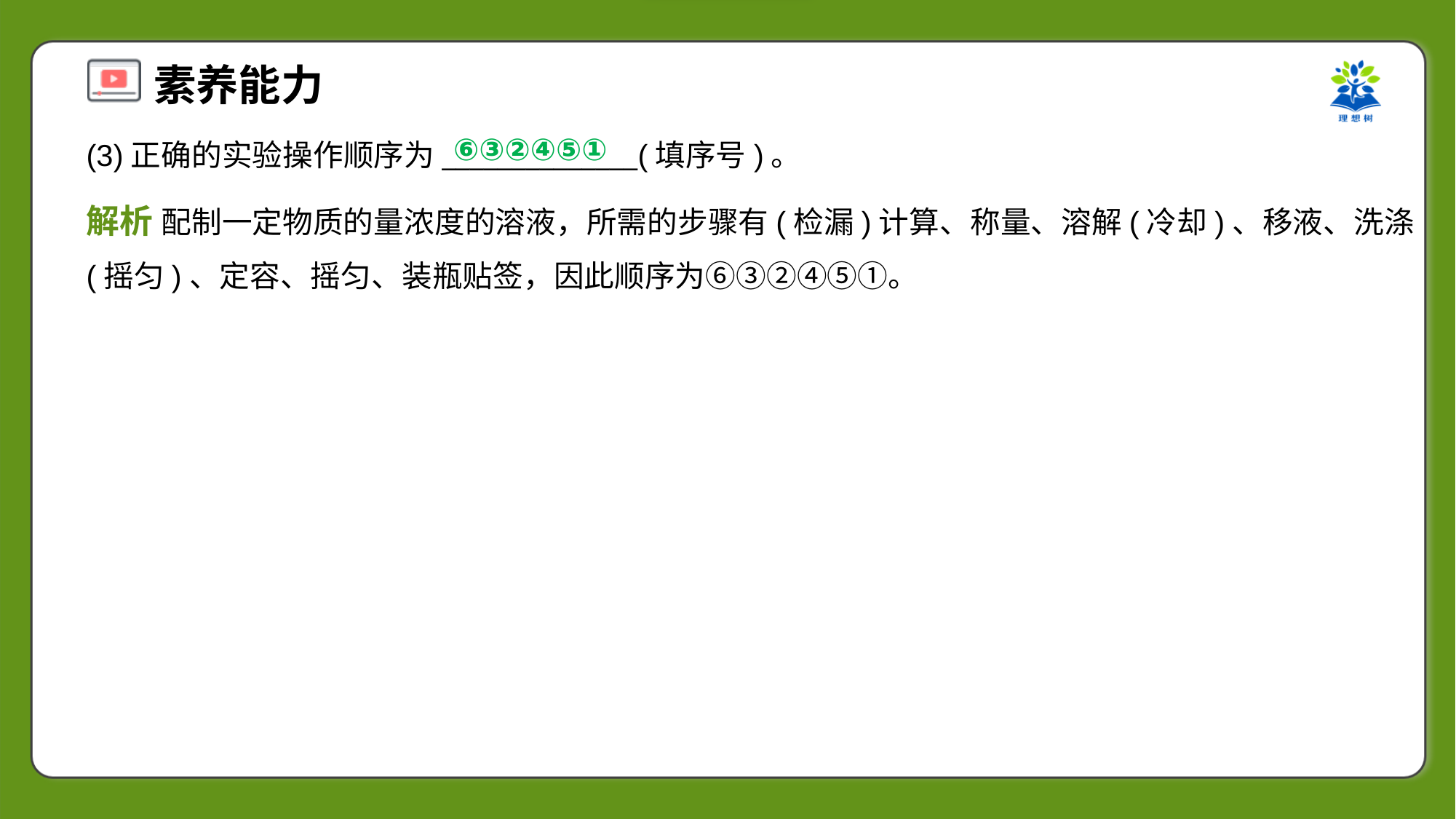

⑥③②④⑤①
(3)正确的实验操作顺序为______________(填序号)。
解析 配制一定物质的量浓度的溶液，所需的步骤有(检漏)计算、称量、溶解(冷却)、移液、洗涤
(摇匀)、定容、摇匀、装瓶贴签，因此顺序为⑥③②④⑤①。